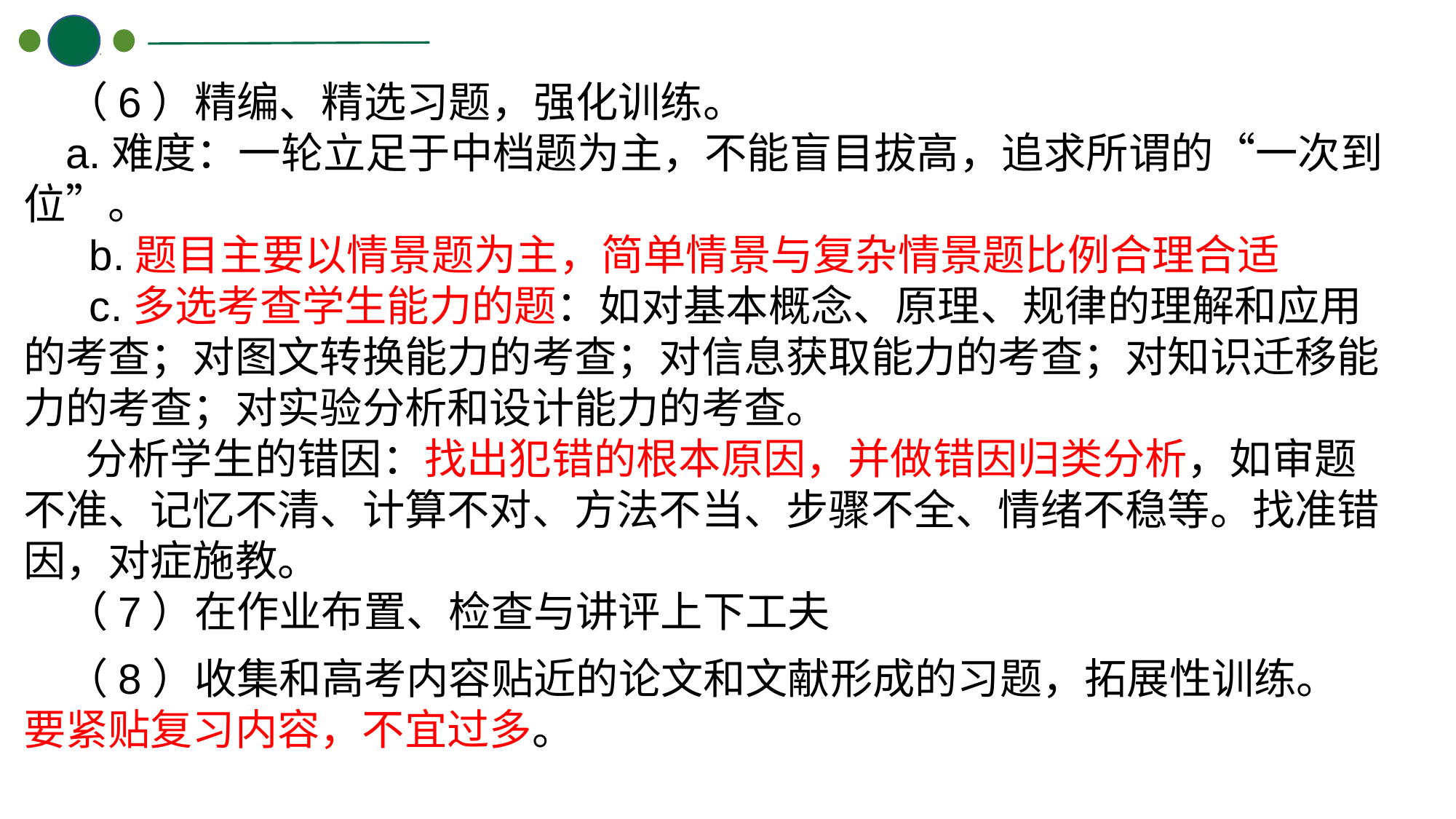

（6）精编、精选习题，强化训练。
a.难度：一轮立足于中档题为主，不能盲目拔高，追求所谓的“一次到位”。
  b.题目主要以情景题为主，简单情景与复杂情景题比例合理合适
  c.多选考查学生能力的题：如对基本概念、原理、规律的理解和应用的考查；对图文转换能力的考查；对信息获取能力的考查；对知识迁移能力的考查；对实验分析和设计能力的考查。
 分析学生的错因：找出犯错的根本原因，并做错因归类分析，如审题不准、记忆不清、计算不对、方法不当、步骤不全、情绪不稳等。找准错因，对症施教。
（7）在作业布置、检查与讲评上下工夫
（8）收集和高考内容贴近的论文和文献形成的习题，拓展性训练。要紧贴复习内容，不宜过多。